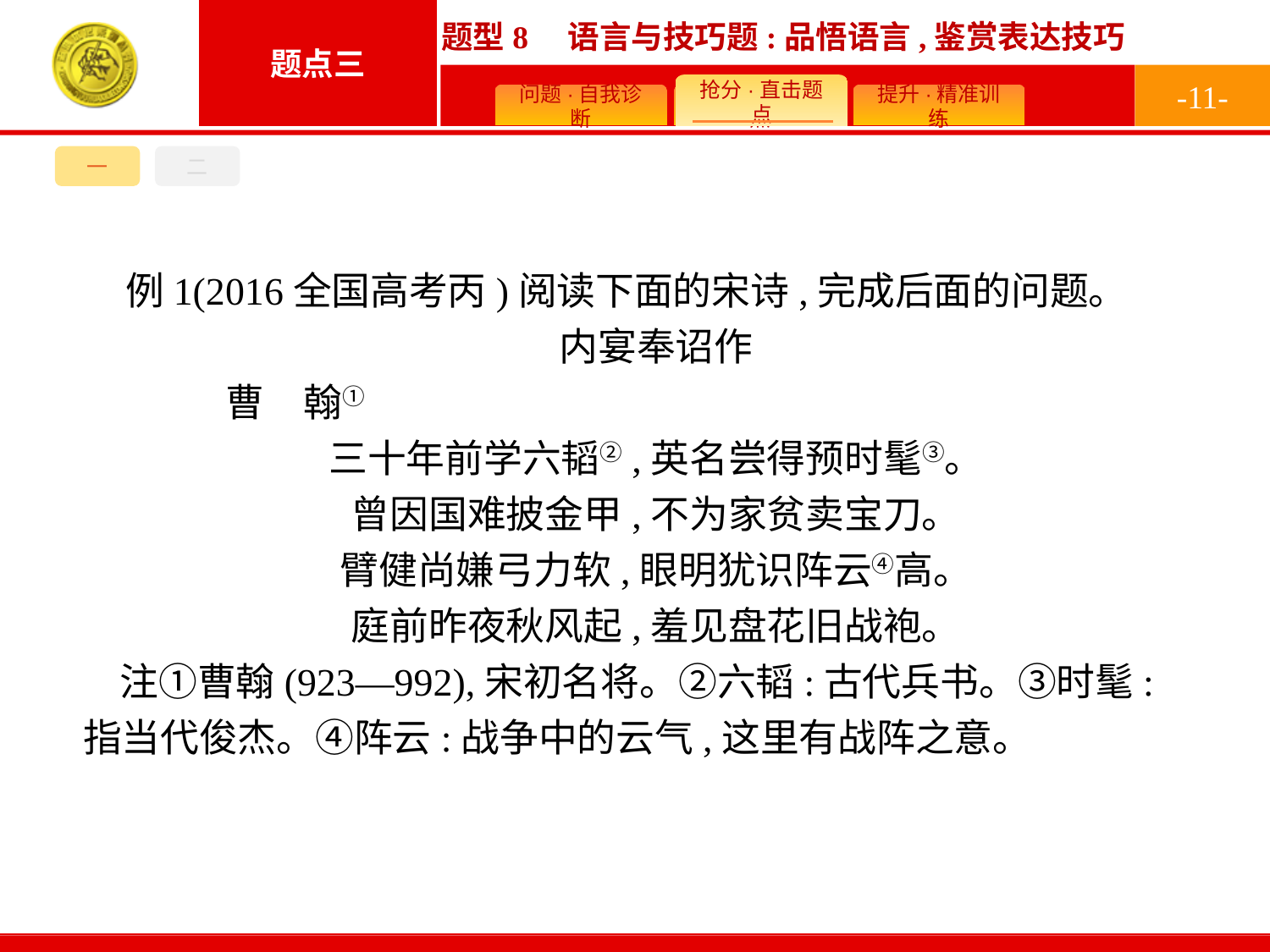

-11-
一
二
例1(2016全国高考丙)阅读下面的宋诗,完成后面的问题。
内宴奉诏作
	曹　翰①
三十年前学六韬②,英名尝得预时髦③。
曾因国难披金甲,不为家贫卖宝刀。
臂健尚嫌弓力软,眼明犹识阵云④高。
庭前昨夜秋风起,羞见盘花旧战袍。
注①曹翰(923—992),宋初名将。②六韬:古代兵书。③时髦:指当代俊杰。④阵云:战争中的云气,这里有战阵之意。